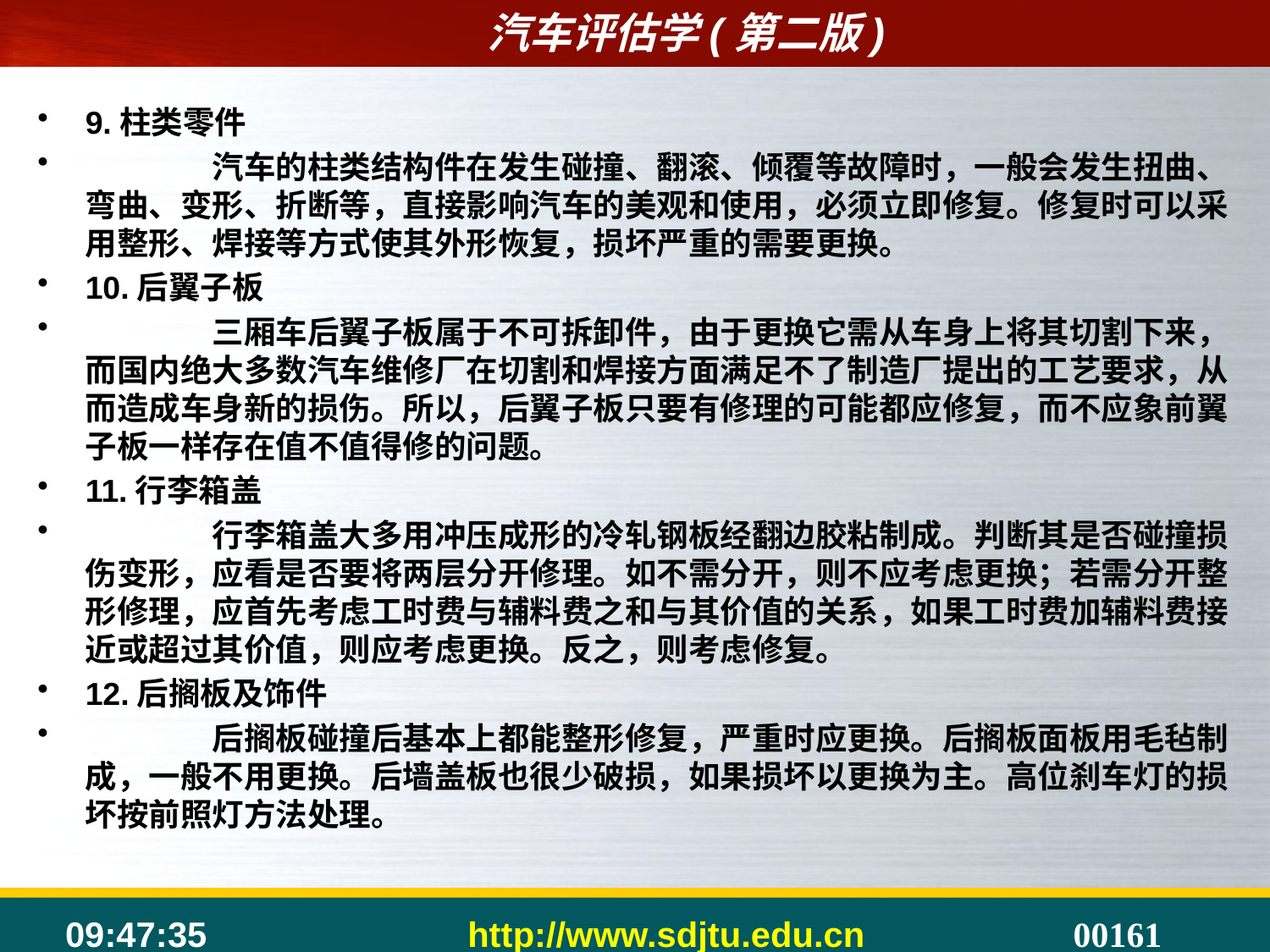

#
9.柱类零件
	汽车的柱类结构件在发生碰撞、翻滚、倾覆等故障时，一般会发生扭曲、弯曲、变形、折断等，直接影响汽车的美观和使用，必须立即修复。修复时可以采用整形、焊接等方式使其外形恢复，损坏严重的需要更换。
10.后翼子板
	三厢车后翼子板属于不可拆卸件，由于更换它需从车身上将其切割下来，而国内绝大多数汽车维修厂在切割和焊接方面满足不了制造厂提出的工艺要求，从而造成车身新的损伤。所以，后翼子板只要有修理的可能都应修复，而不应象前翼子板一样存在值不值得修的问题。
11.行李箱盖
	行李箱盖大多用冲压成形的冷轧钢板经翻边胶粘制成。判断其是否碰撞损伤变形，应看是否要将两层分开修理。如不需分开，则不应考虑更换；若需分开整形修理，应首先考虑工时费与辅料费之和与其价值的关系，如果工时费加辅料费接近或超过其价值，则应考虑更换。反之，则考虑修复。
12.后搁板及饰件
	后搁板碰撞后基本上都能整形修复，严重时应更换。后搁板面板用毛毡制成，一般不用更换。后墙盖板也很少破损，如果损坏以更换为主。高位刹车灯的损坏按前照灯方法处理。